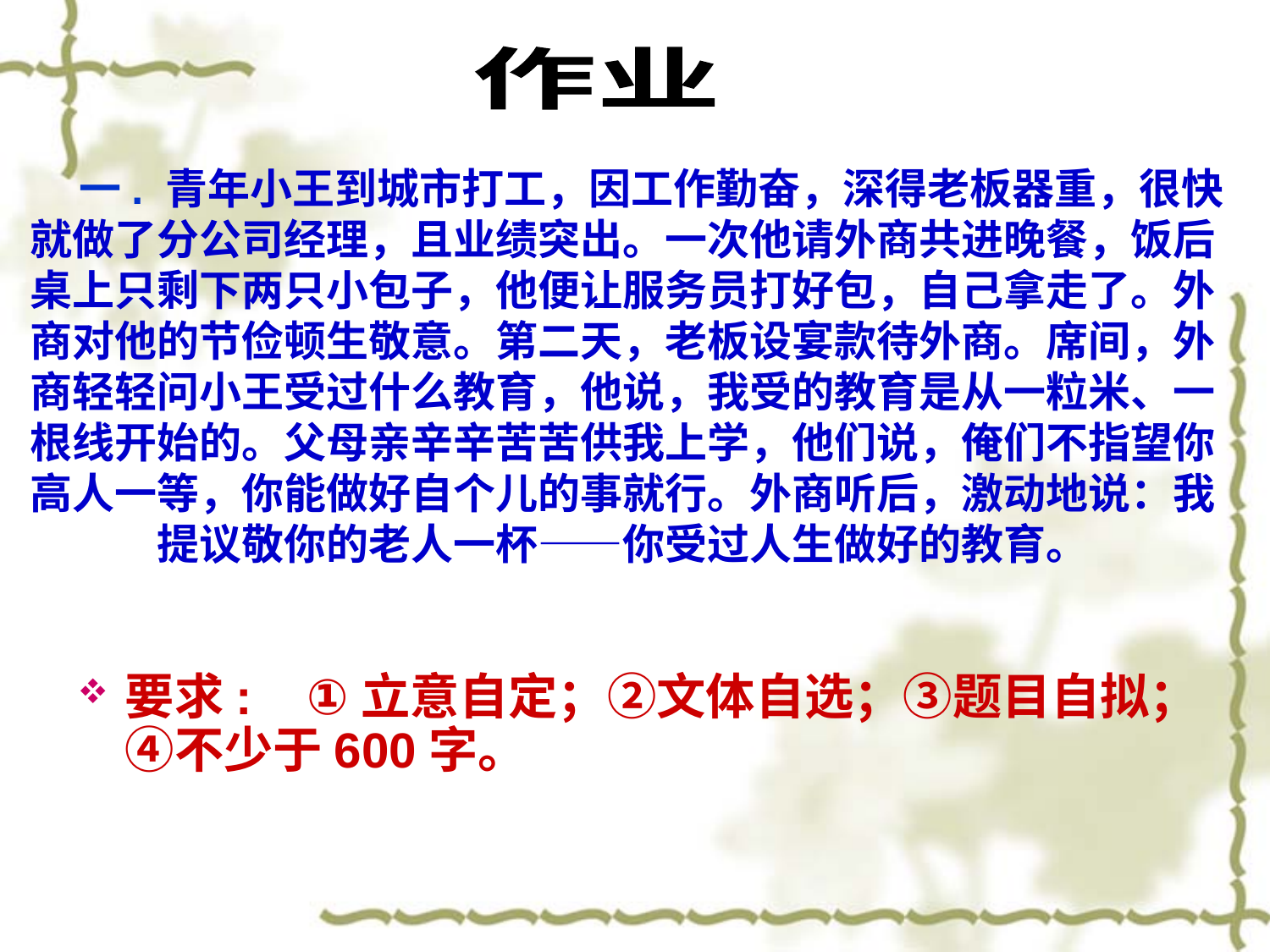

作业
# 一. 青年小王到城市打工，因工作勤奋，深得老板器重，很快就做了分公司经理，且业绩突出。一次他请外商共进晚餐，饭后桌上只剩下两只小包子，他便让服务员打好包，自己拿走了。外商对他的节俭顿生敬意。第二天，老板设宴款待外商。席间，外商轻轻问小王受过什么教育，他说，我受的教育是从一粒米、一根线开始的。父母亲辛辛苦苦供我上学，他们说，俺们不指望你高人一等，你能做好自个儿的事就行。外商听后，激动地说：我提议敬你的老人一杯——你受过人生做好的教育。
要求:    ①立意自定；②文体自选；③题目自拟；④不少于600字。

163